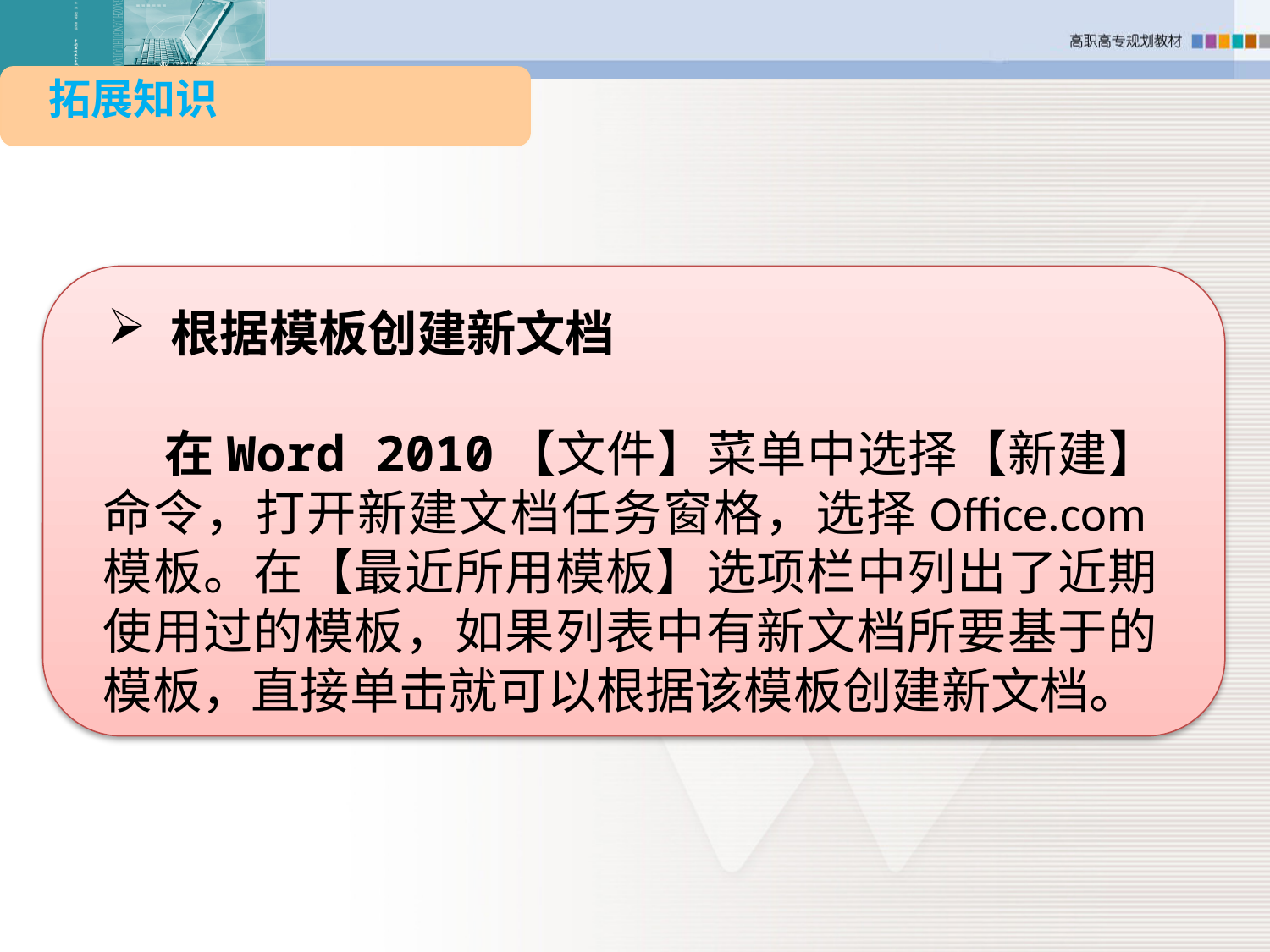

拓展知识

根据模板创建新文档
    在Word 2010【文件】菜单中选择【新建】命令，打开新建文档任务窗格，选择Office.com模板。在【最近所用模板】选项栏中列出了近期使用过的模板，如果列表中有新文档所要基于的模板，直接单击就可以根据该模板创建新文档。